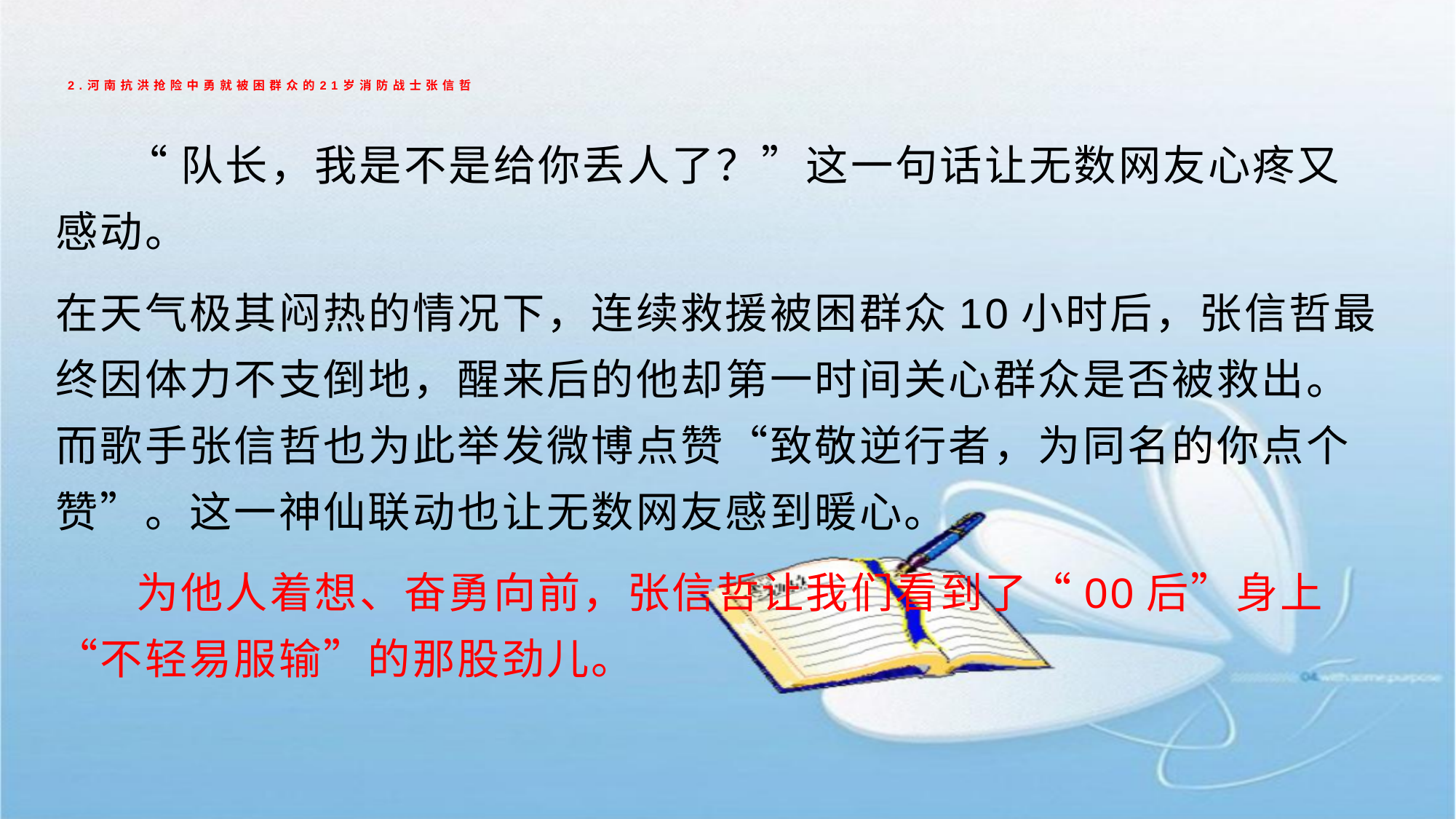

# 2.河南抗洪抢险中勇就被困群众的21岁消防战士张信哲
      “队长，我是不是给你丢人了？”这一句话让无数网友心疼又感动。
在天气极其闷热的情况下，连续救援被困群众10小时后，张信哲最终因体力不支倒地，醒来后的他却第一时间关心群众是否被救出。而歌手张信哲也为此举发微博点赞“致敬逆行者，为同名的你点个赞”。这一神仙联动也让无数网友感到暖心。
      为他人着想、奋勇向前，张信哲让我们看到了“00后”身上“不轻易服输”的那股劲儿。